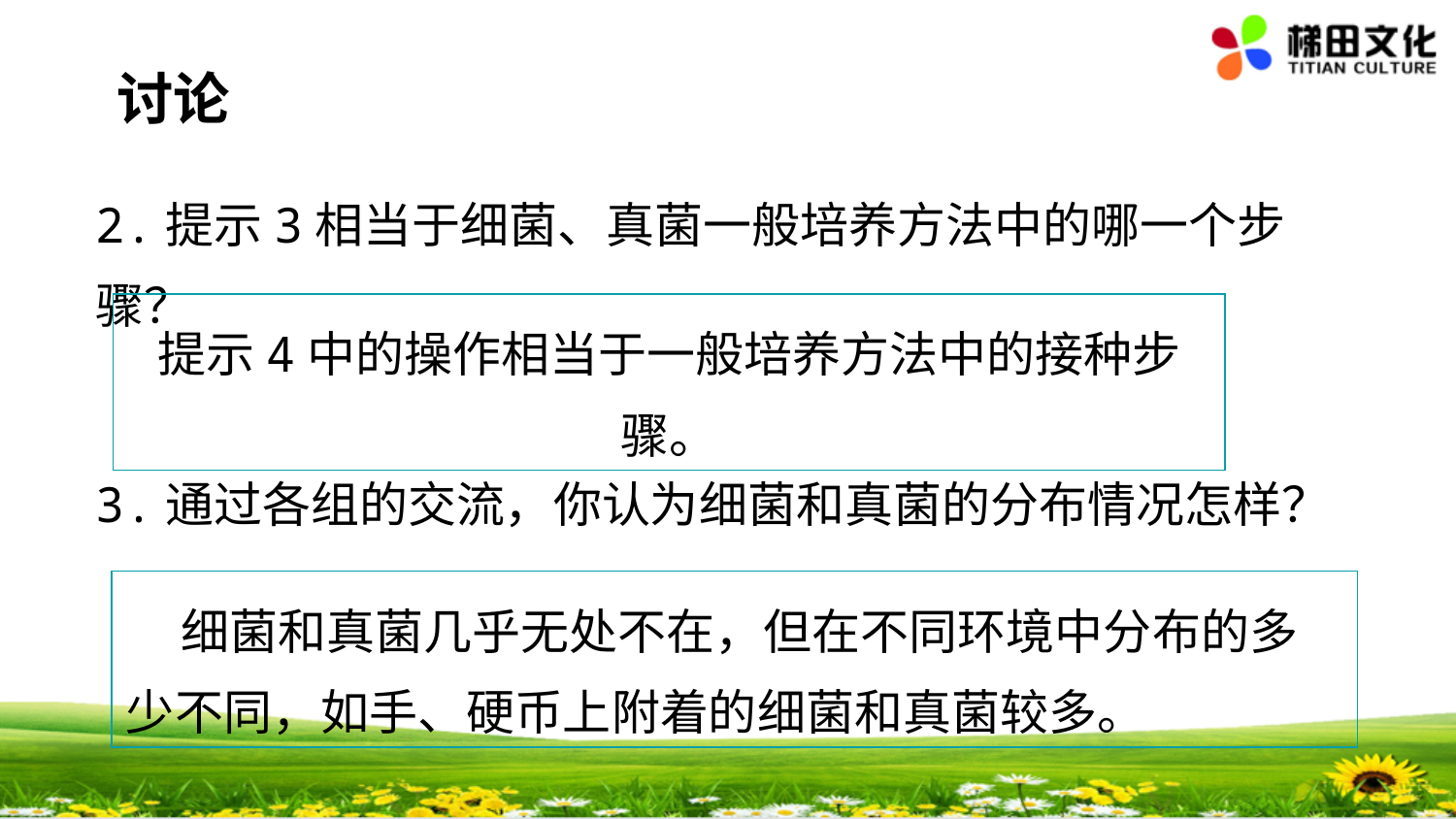

讨论
2.提示3相当于细菌、真菌一般培养方法中的哪一个步骤？
提示4中的操作相当于一般培养方法中的接种步骤。
3.通过各组的交流，你认为细菌和真菌的分布情况怎样？
    细菌和真菌几乎无处不在，但在不同环境中分布的多少不同，如手、硬币上附着的细菌和真菌较多。